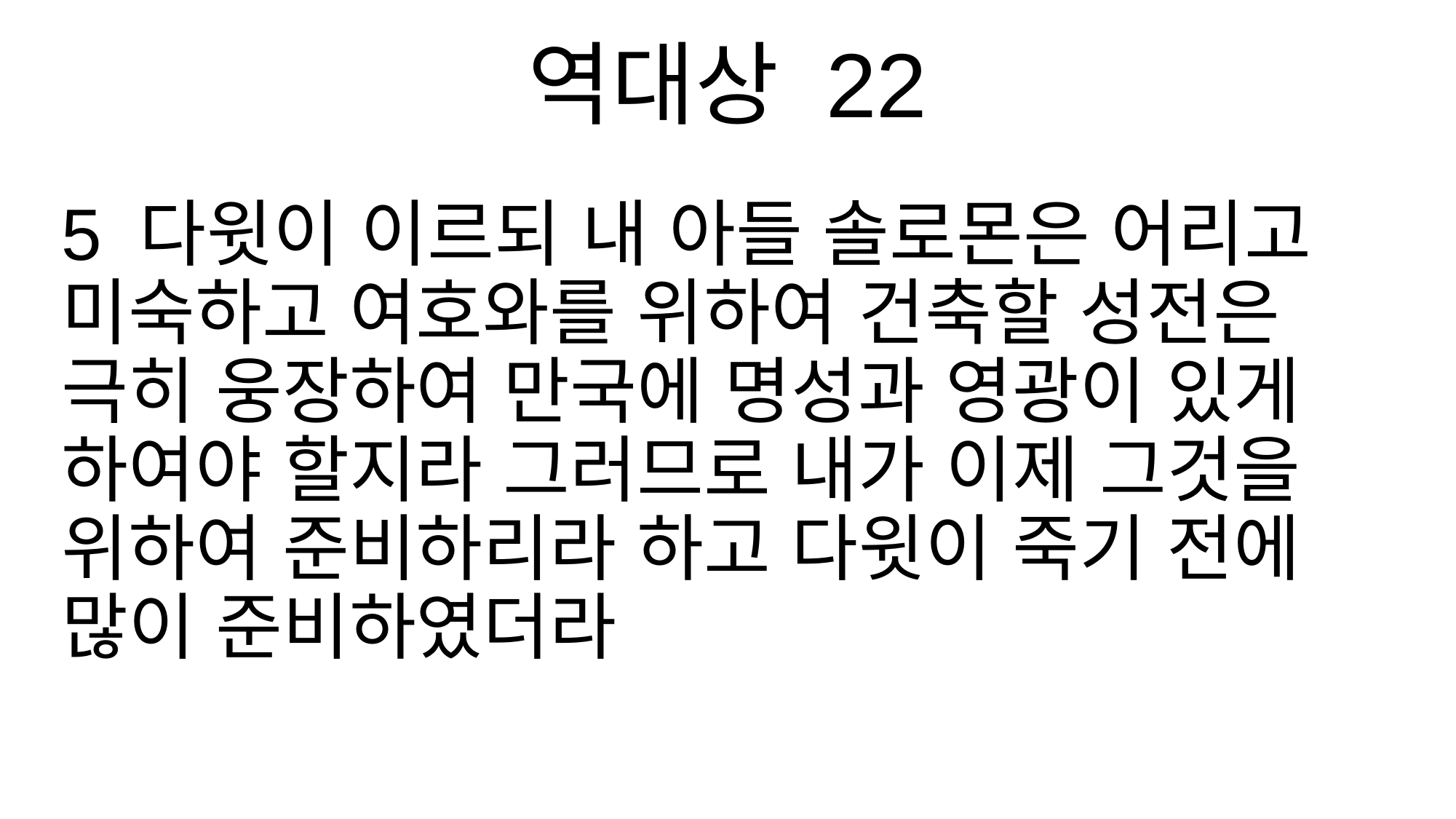

역대상 22
5 다윗이 이르되 내 아들 솔로몬은 어리고 미숙하고 여호와를 위하여 건축할 성전은 극히 웅장하여 만국에 명성과 영광이 있게 하여야 할지라 그러므로 내가 이제 그것을 위하여 준비하리라 하고 다윗이 죽기 전에 많이 준비하였더라